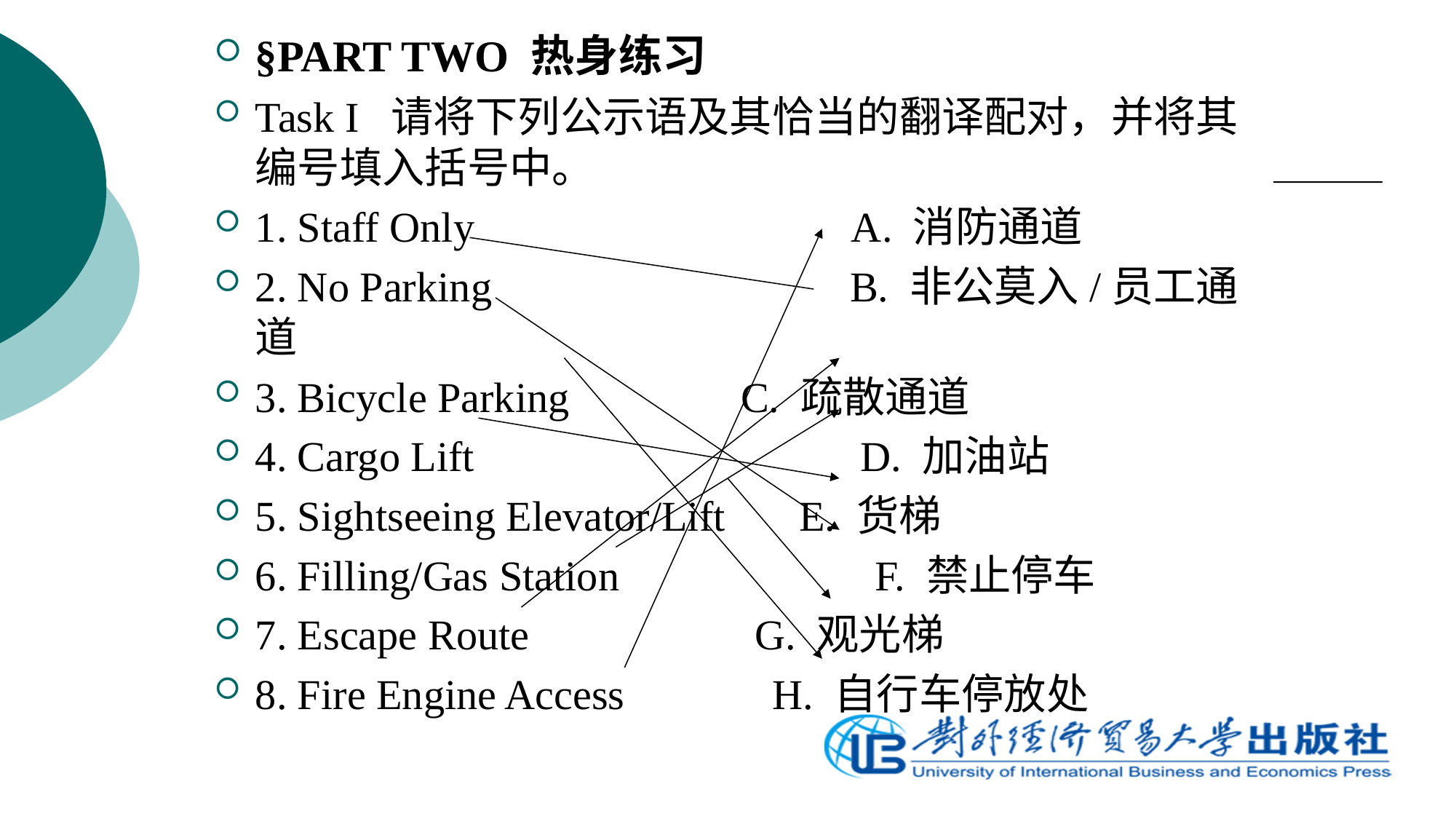

§PART TWO 热身练习
Task I  请将下列公示语及其恰当的翻译配对，并将其编号填入括号中。
1. Staff Only			     A. 消防通道
2. No Parking		               B. 非公莫入/员工通道
3. Bicycle Parking	               C. 疏散通道
4. Cargo Lift		                D. 加油站
5. Sightseeing Elevator/Lift       E. 货梯
6. Filling/Gas Station		       F. 禁止停车
7. Escape Route		      G. 观光梯
8. Fire Engine Access              H. 自行车停放处